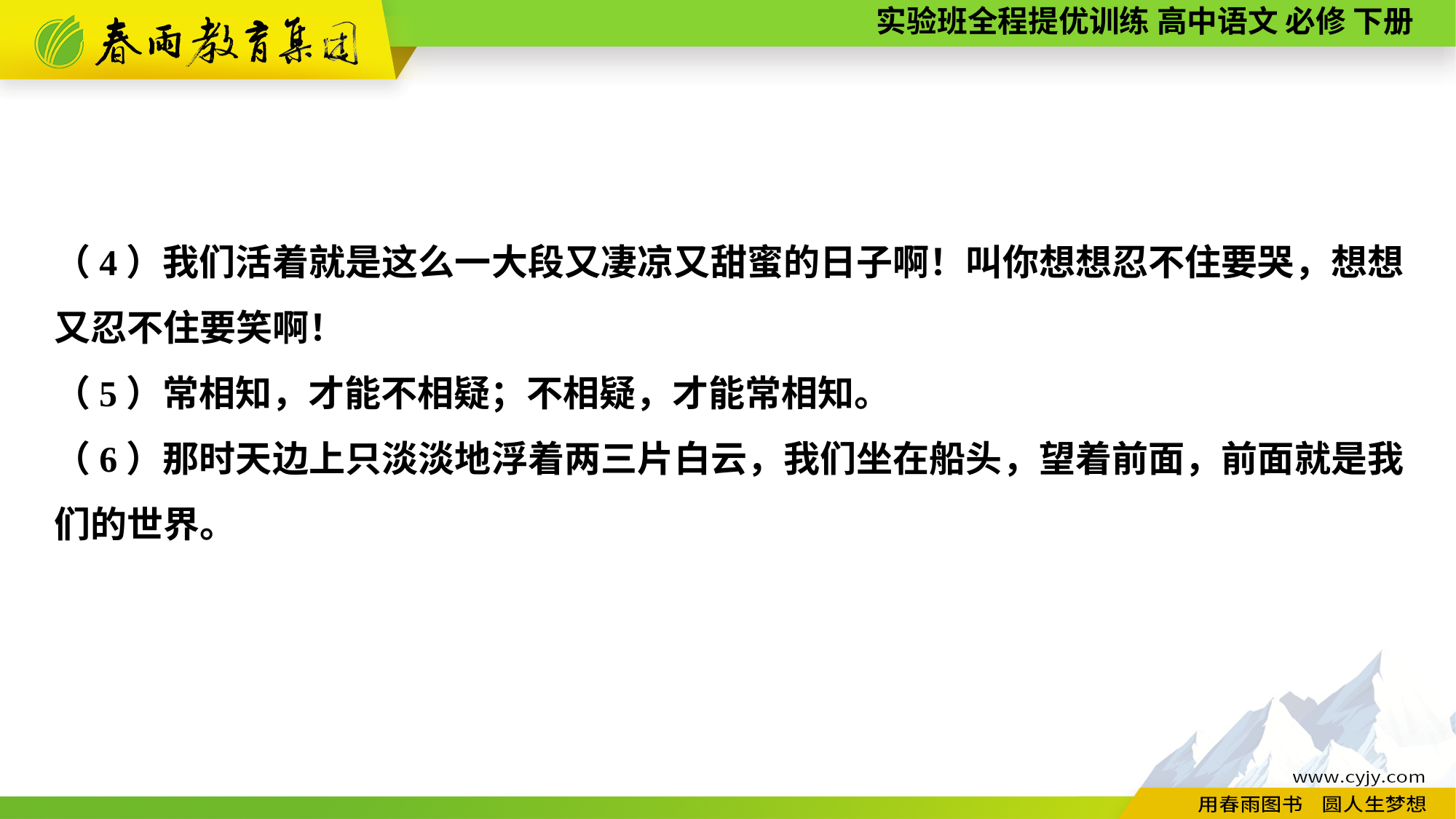

（4）我们活着就是这么一大段又凄凉又甜蜜的日子啊！叫你想想忍不住要哭，想想又忍不住要笑啊！
（5）常相知，才能不相疑；不相疑，才能常相知。
（6）那时天边上只淡淡地浮着两三片白云，我们坐在船头，望着前面，前面就是我们的世界。